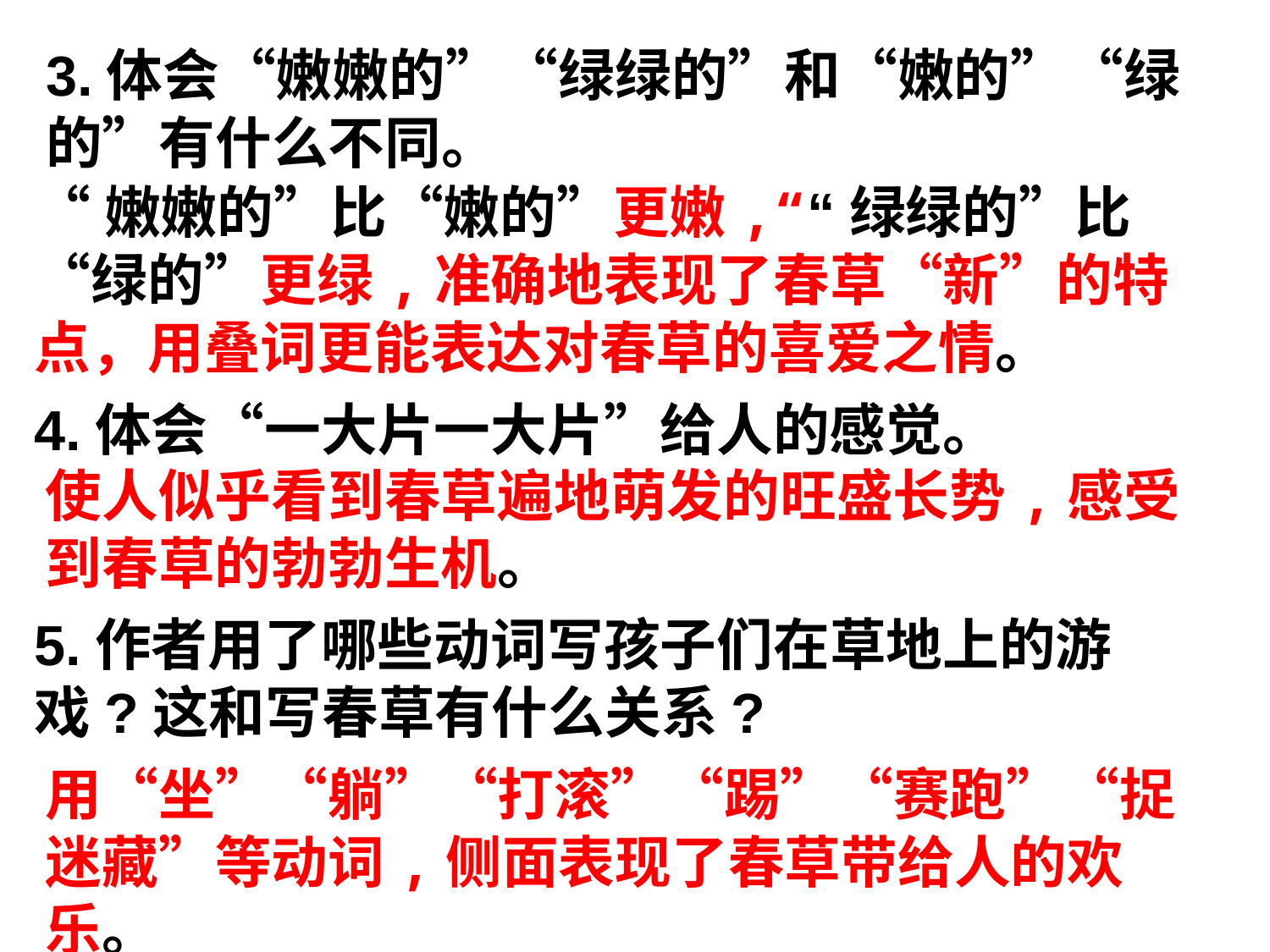

3.体会“嫩嫩的”“绿绿的”和“嫩的”“绿的”有什么不同。
“嫩嫩的”比“嫩的”更嫩,““绿绿的”比“绿的”更绿,准确地表现了春草“新”的特点，用叠词更能表达对春草的喜爱之情。
4.体会“一大片一大片”给人的感觉。
使人似乎看到春草遍地萌发的旺盛长势,感受到春草的勃勃生机。
5.作者用了哪些动词写孩子们在草地上的游戏?这和写春草有什么关系?
用“坐”“躺”“打滚”“踢”“赛跑”“捉迷藏”等动词,侧面表现了春草带给人的欢乐。